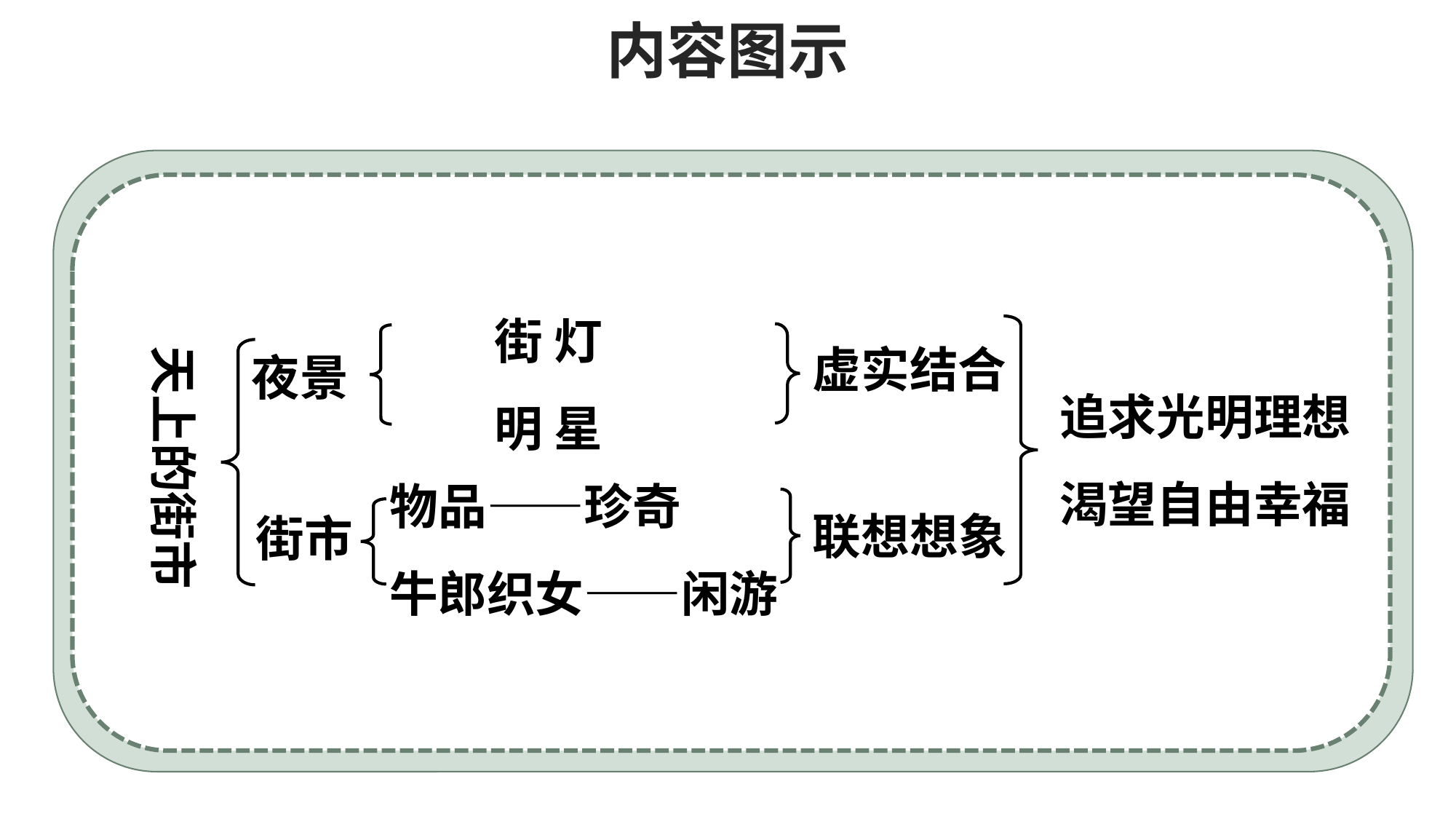

内容图示

街 灯
明 星

虚实结合
天上的街市

夜景
追求光明理想
渴望自由幸福
物品——珍奇
牛郎织女——闲游

联想想象
街市